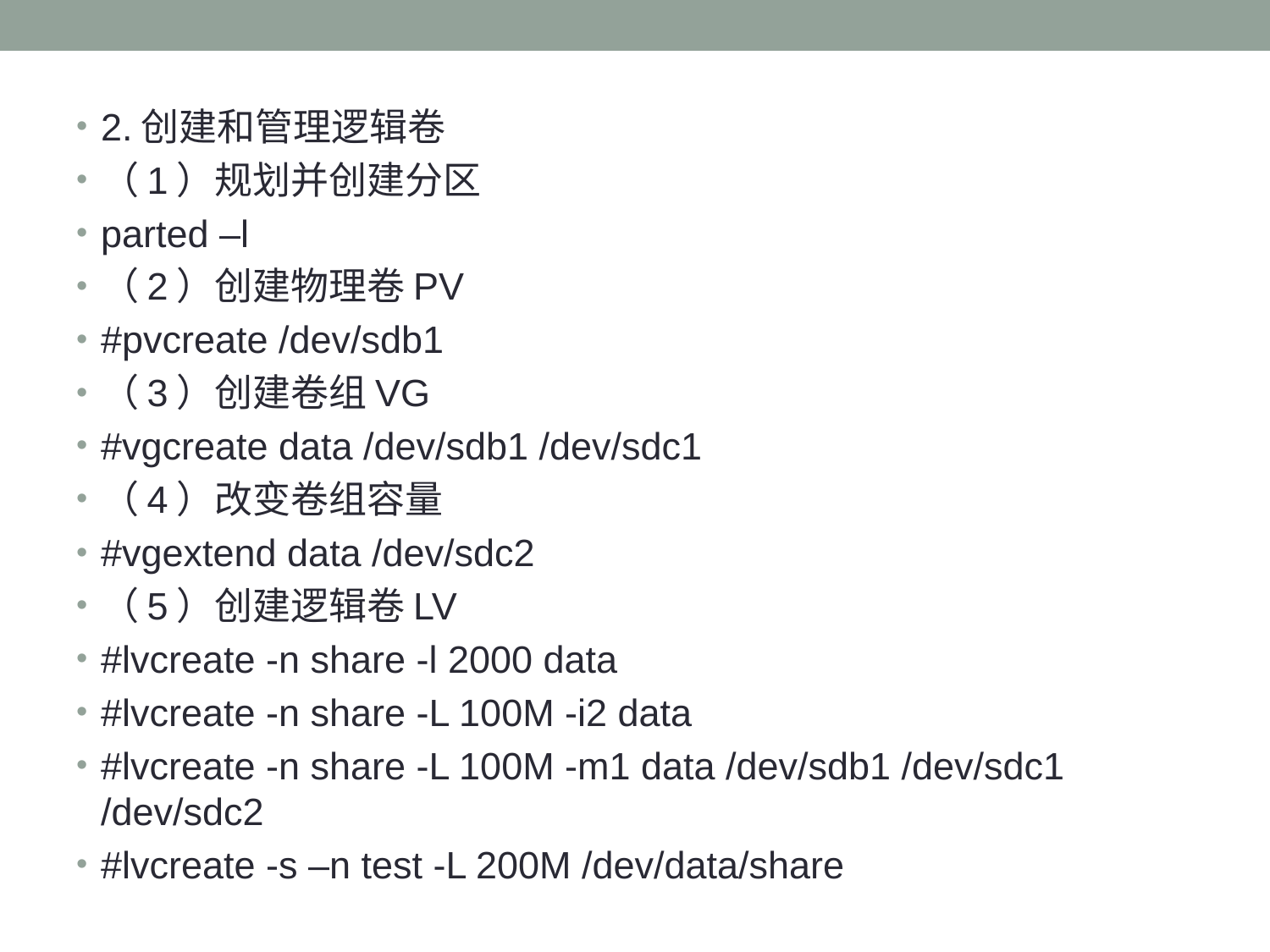

#
2.创建和管理逻辑卷
（1）规划并创建分区
parted –l
（2）创建物理卷PV
#pvcreate /dev/sdb1
（3）创建卷组VG
#vgcreate data /dev/sdb1 /dev/sdc1
（4）改变卷组容量
#vgextend data /dev/sdc2
（5）创建逻辑卷LV
#lvcreate -n share -l 2000 data
#lvcreate -n share -L 100M -i2 data
#lvcreate -n share -L 100M -m1 data /dev/sdb1 /dev/sdc1 /dev/sdc2
#lvcreate -s –n test -L 200M /dev/data/share